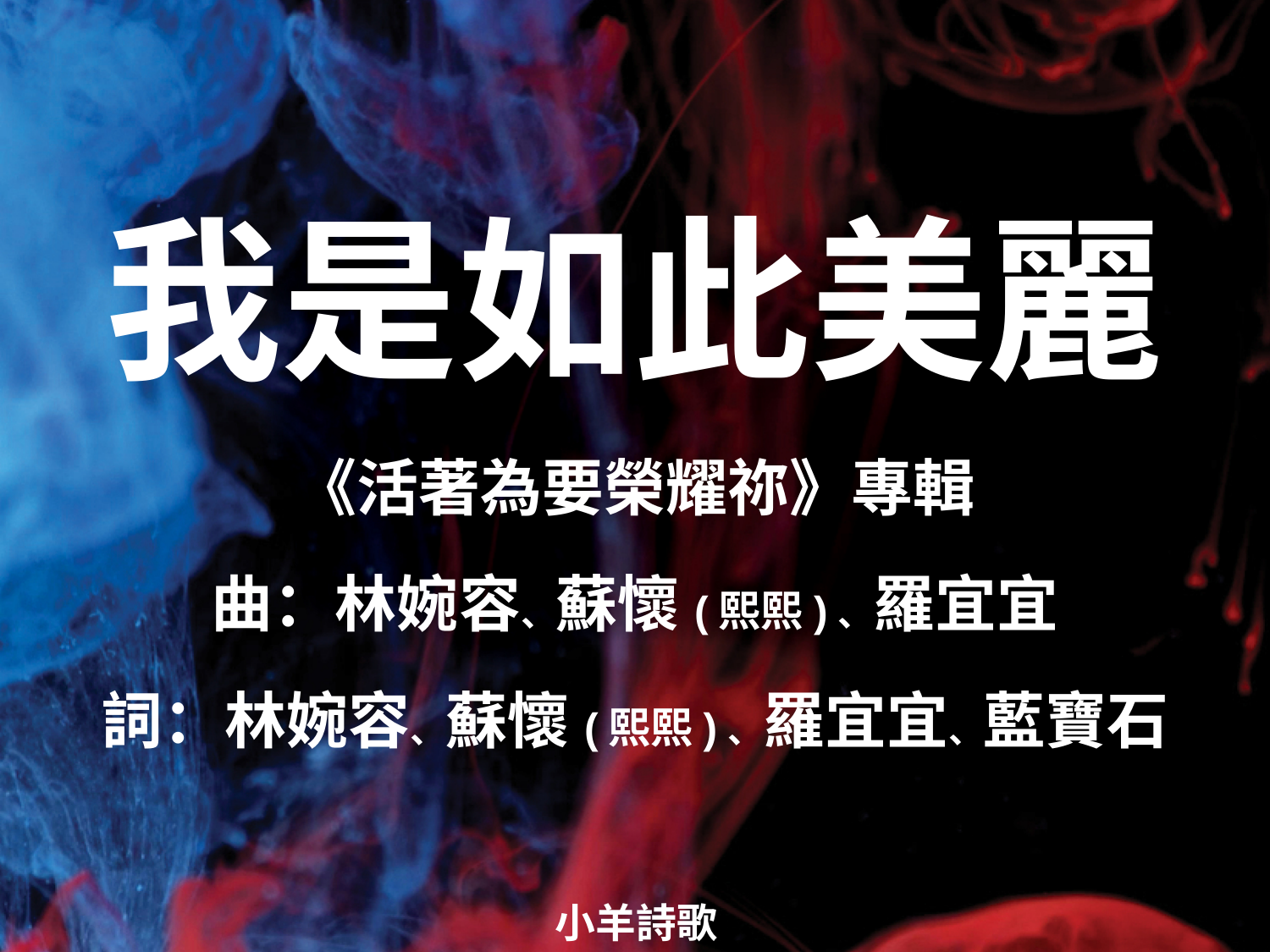

我是如此美麗

# 《活著為要榮耀祢》專輯 曲：林婉容、蘇懷(熙熙)、羅宜宜 詞：林婉容、蘇懷(熙熙)、羅宜宜、藍寶石
小羊詩歌